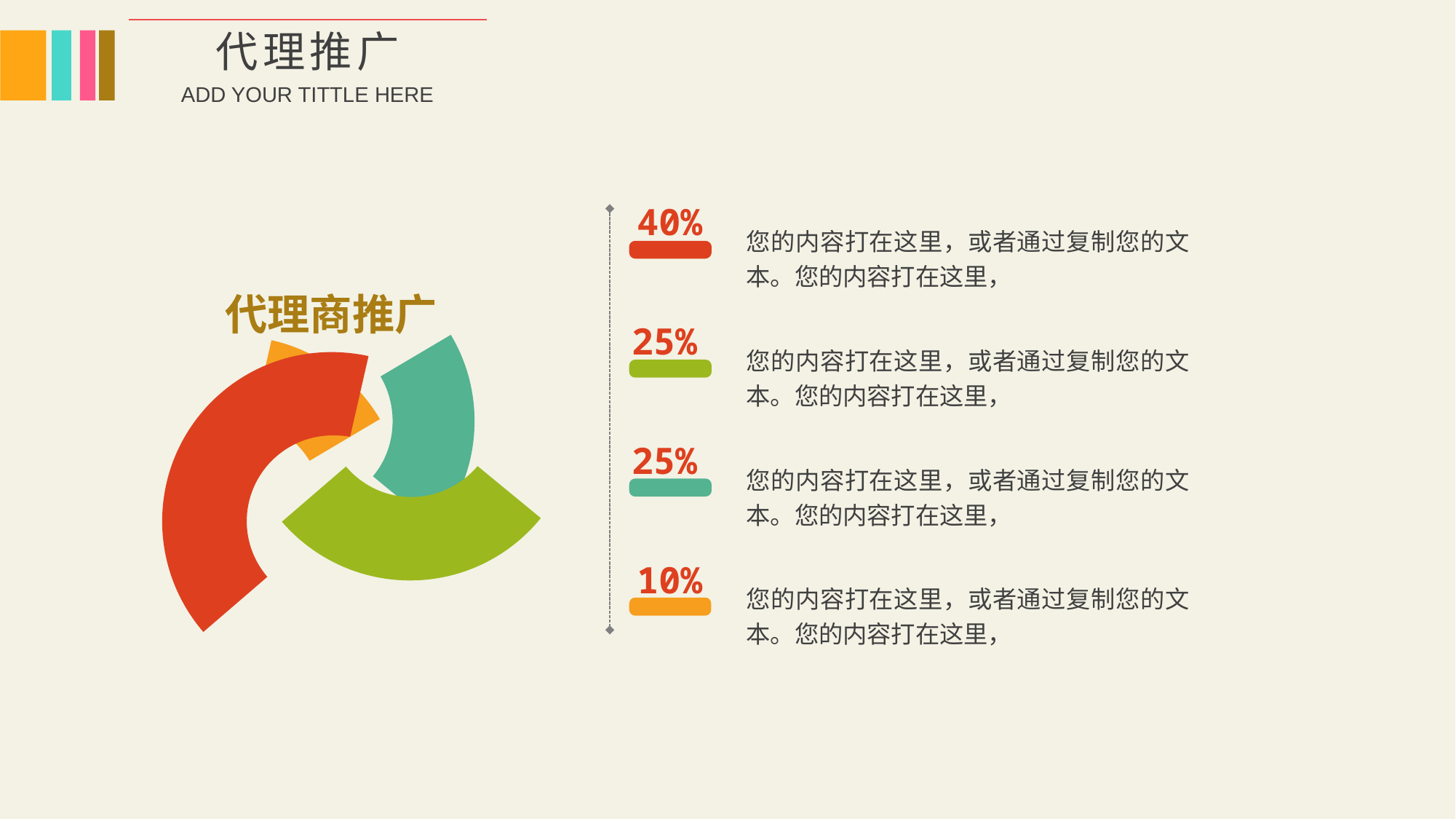

0
代理推广
ADD YOUR TITTLE HERE
40%
您的内容打在这里，或者通过复制您的文本。您的内容打在这里，

代理商推广
25%
您的内容打在这里，或者通过复制您的文本。您的内容打在这里，

25%
您的内容打在这里，或者通过复制您的文本。您的内容打在这里，

10%
您的内容打在这里，或者通过复制您的文本。您的内容打在这里，